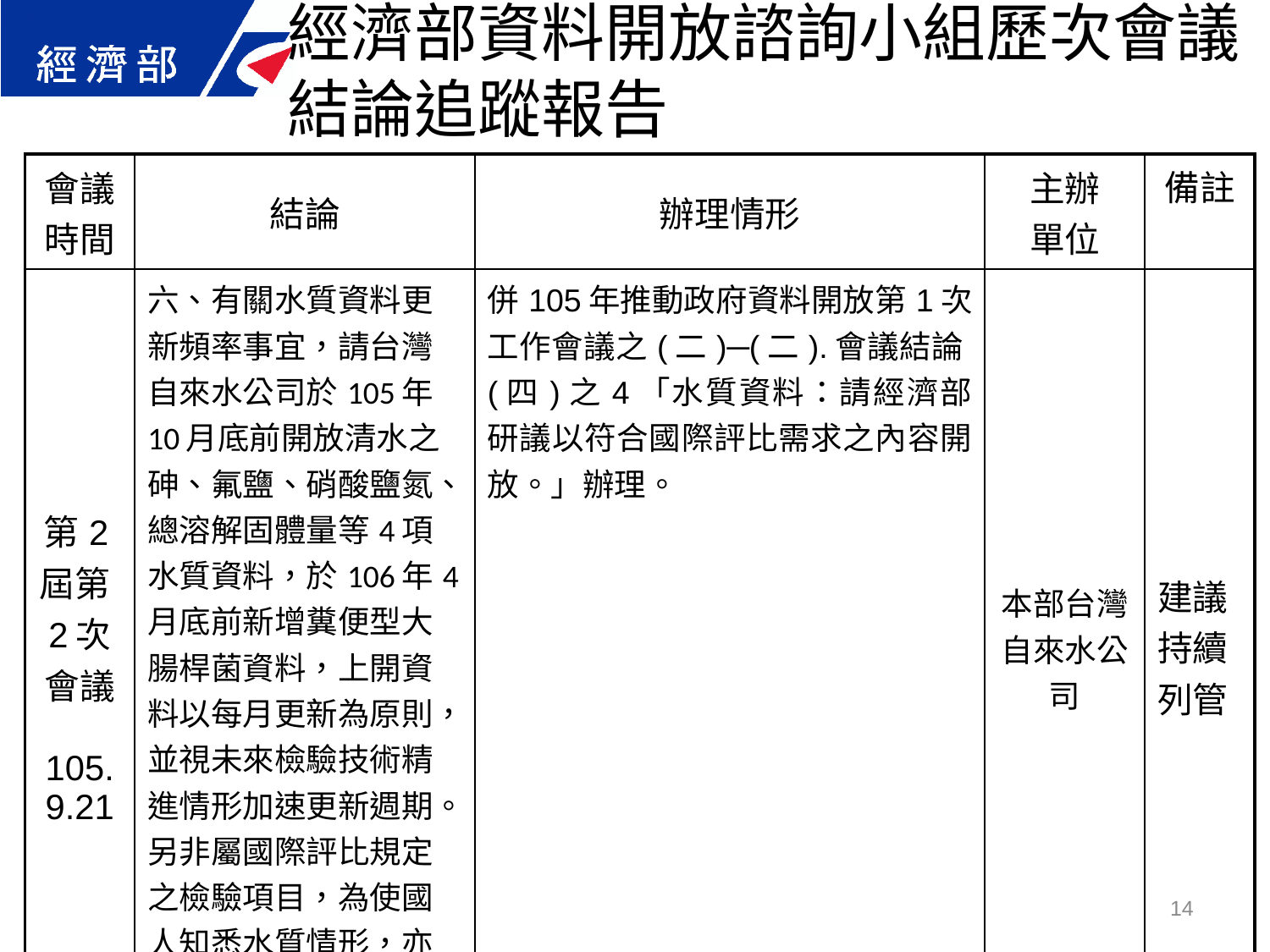

經濟部資料開放諮詢小組歷次會議結論追蹤報告
| 會議 時間 | 結論 | 辦理情形 | 主辦 單位 | 備註 |
| --- | --- | --- | --- | --- |
| 第2屆第2次 會議 105.9.21 | 六、有關水質資料更新頻率事宜，請台灣自來水公司於105年10月底前開放清水之砷、氟鹽、硝酸鹽氮、總溶解固體量等4項水質資料，於106年4月底前新增糞便型大腸桿菌資料，上開資料以每月更新為原則，並視未來檢驗技術精進情形加速更新週期。另非屬國際評比規定之檢驗項目，為使國人知悉水質情形，亦請台灣自來水公司就現有資料進行開放。 | 併105年推動政府資料開放第1次工作會議之(二)─(二).會議結論(四)之4「水質資料：請經濟部研議以符合國際評比需求之內容開放。」辦理。 | 本部台灣自來水公司 | 建議持續列管 |
14